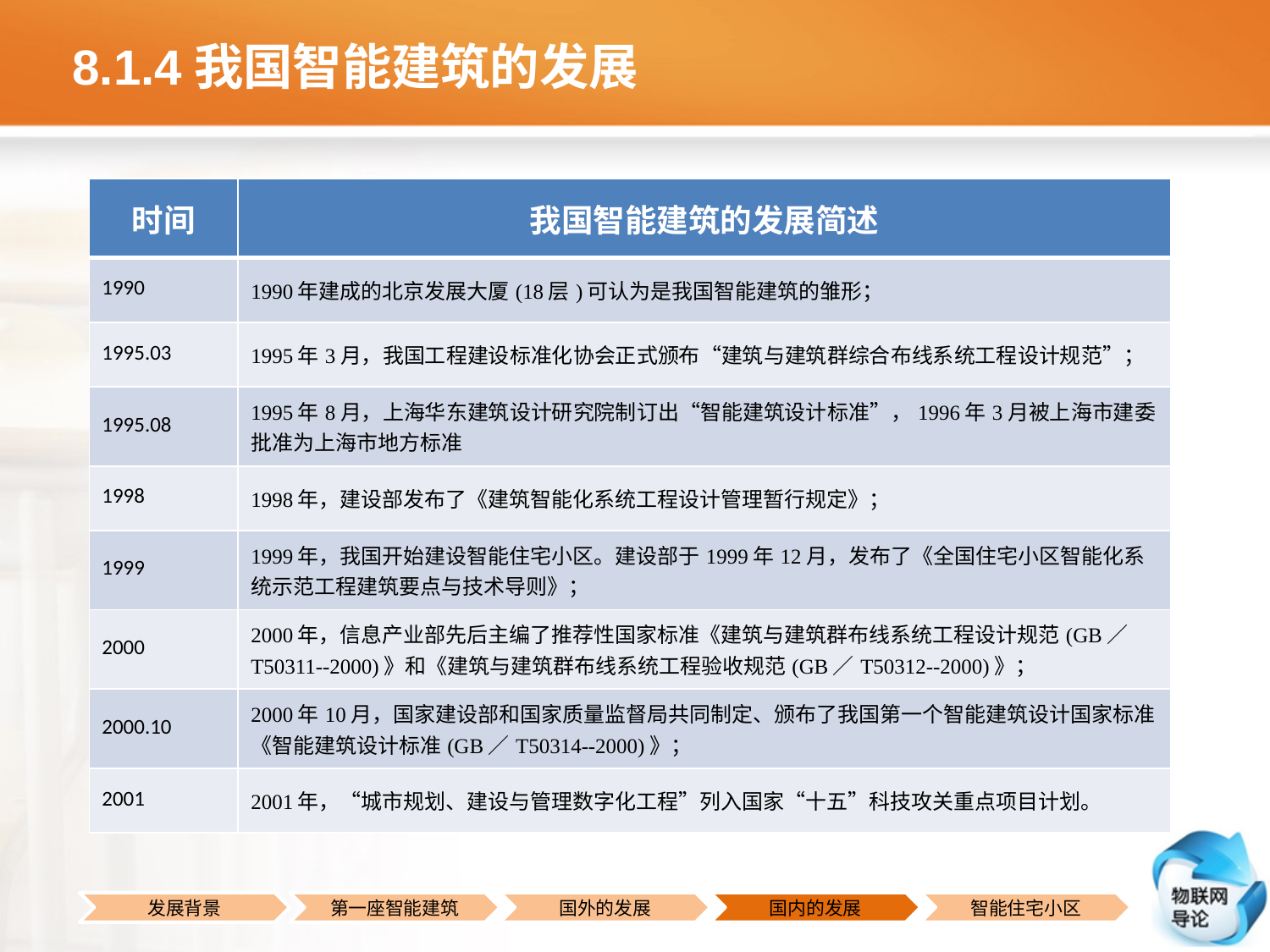

# 8.1.4我国智能建筑的发展
| 时间 | 我国智能建筑的发展简述 |
| --- | --- |
| 1990 | 1990年建成的北京发展大厦(18层)可认为是我国智能建筑的雏形； |
| 1995.03 | 1995年3月，我国工程建设标准化协会正式颁布“建筑与建筑群综合布线系统工程设计规范”； |
| 1995.08 | 1995年8月，上海华东建筑设计研究院制订出“智能建筑设计标准”，1996年3月被上海市建委批准为上海市地方标准 |
| 1998 | 1998年，建设部发布了《建筑智能化系统工程设计管理暂行规定》； |
| 1999 | 1999年，我国开始建设智能住宅小区。建设部于1999年12月，发布了《全国住宅小区智能化系统示范工程建筑要点与技术导则》； |
| 2000 | 2000年，信息产业部先后主编了推荐性国家标准《建筑与建筑群布线系统工程设计规范(GB／T50311--2000)》和《建筑与建筑群布线系统工程验收规范(GB／T50312--2000)》； |
| 2000.10 | 2000年10月，国家建设部和国家质量监督局共同制定、颁布了我国第一个智能建筑设计国家标准《智能建筑设计标准(GB／T50314--2000)》； |
| 2001 | 2001年，“城市规划、建设与管理数字化工程”列入国家“十五”科技攻关重点项目计划。 |
发展背景
国内的发展
智能住宅小区
第一座智能建筑
国外的发展